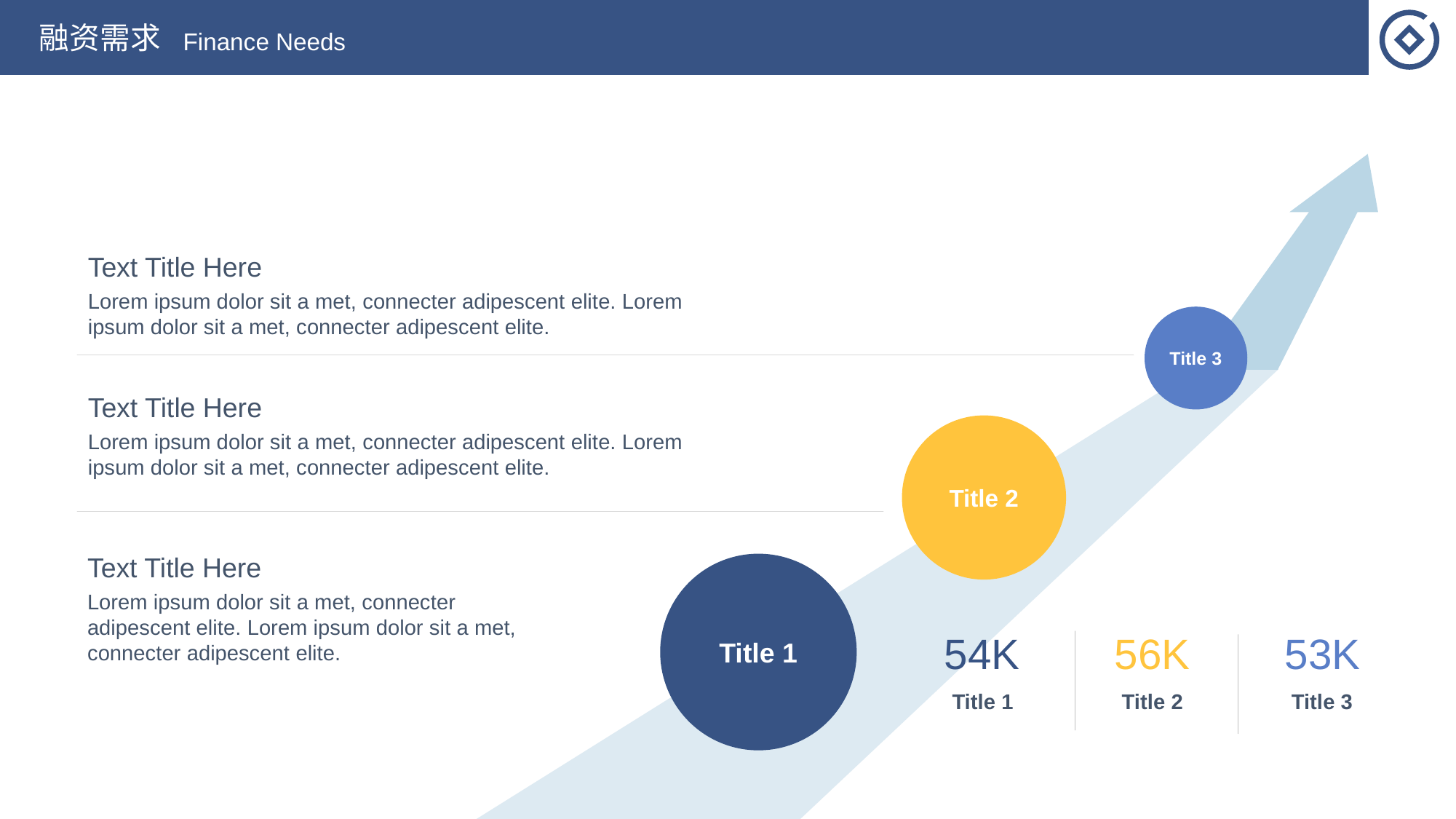

融资需求
Finance Needs

Title 3
Title 2
Title 1
Title 1
Title 2
Title 3
Text Title Here
Lorem ipsum dolor sit a met, connecter adipescent elite. Lorem ipsum dolor sit a met, connecter adipescent elite.
Text Title Here
Lorem ipsum dolor sit a met, connecter adipescent elite. Lorem ipsum dolor sit a met, connecter adipescent elite.
Text Title Here
Lorem ipsum dolor sit a met, connecter adipescent elite. Lorem ipsum dolor sit a met, connecter adipescent elite.
54K
56K
53K